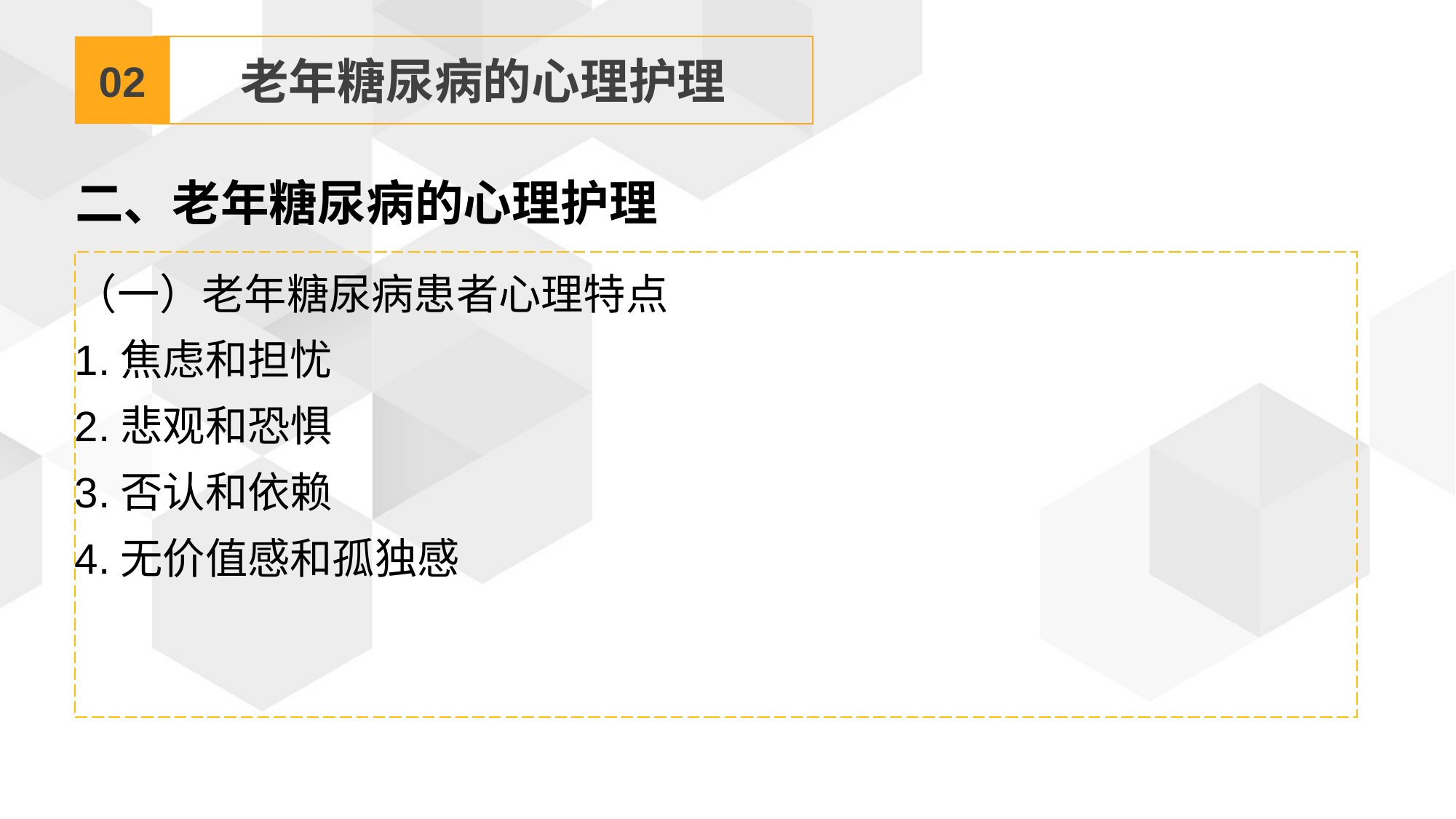

02
老年糖尿病的心理护理
二、老年糖尿病的心理护理
（一）老年糖尿病患者心理特点
1.焦虑和担忧
2.悲观和恐惧
3.否认和依赖
4.无价值感和孤独感